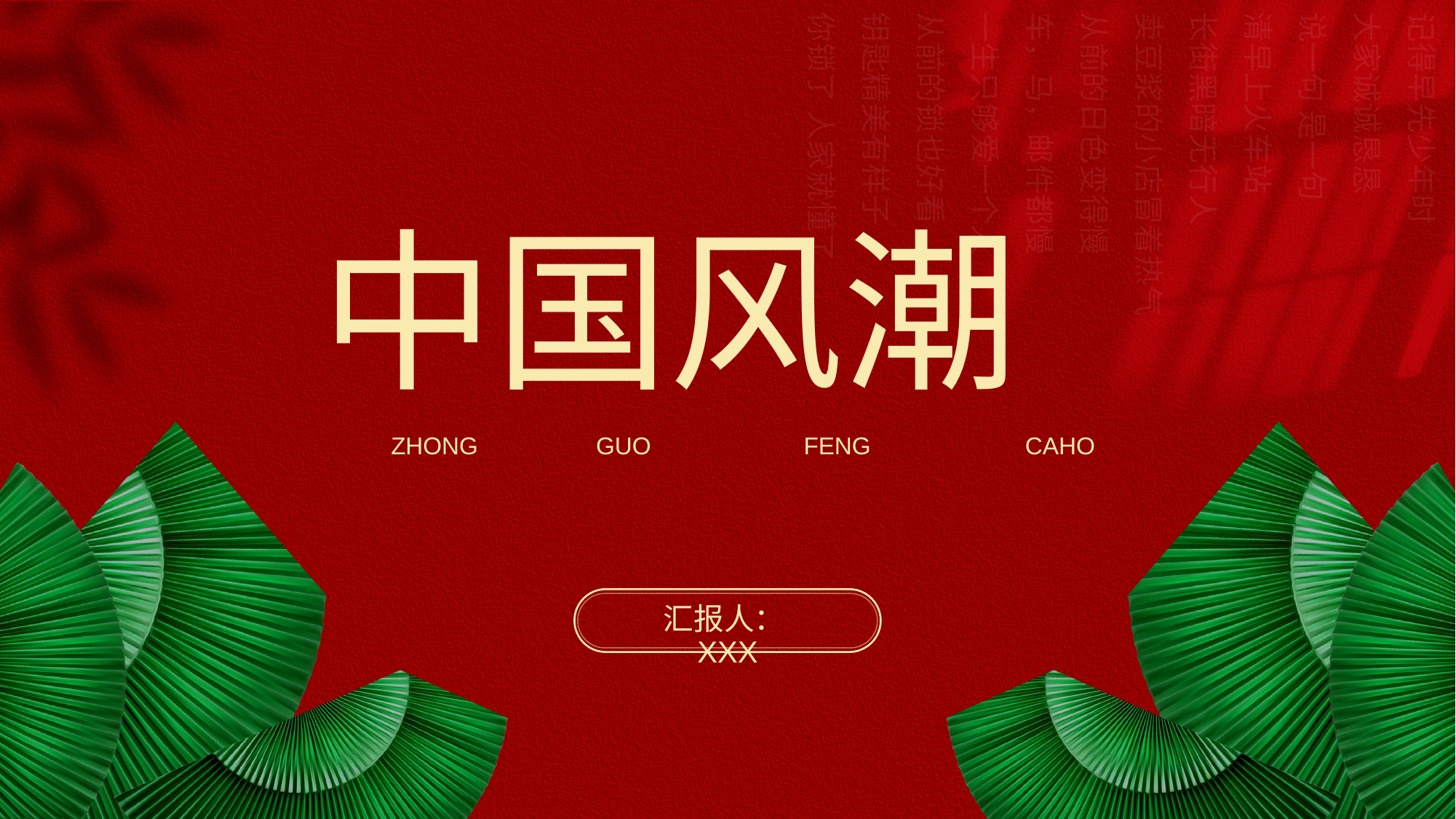

# 中国风潮
ZHONG
GUO
FENG
CAHO
汇报人：XXX